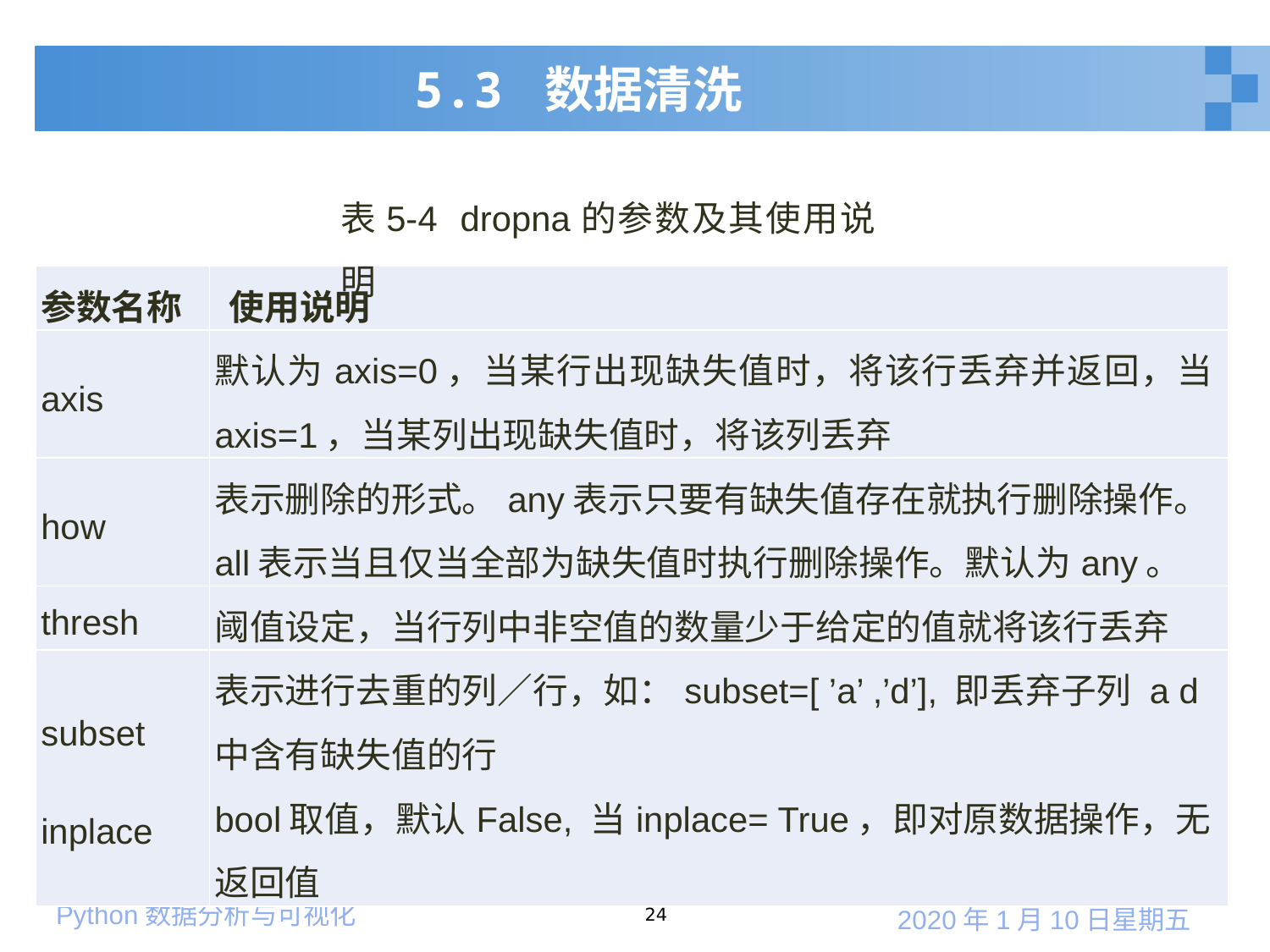

# 5.3 数据清洗
表5-4  dropna的参数及其使用说明
| 参数名称 | 使用说明 |
| --- | --- |
| axis | 默认为axis=0，当某行出现缺失值时，将该行丢弃并返回，当axis=1，当某列出现缺失值时，将该列丢弃 |
| how | 表示删除的形式。any表示只要有缺失值存在就执行删除操作。all表示当且仅当全部为缺失值时执行删除操作。默认为any。 |
| thresh | 阈值设定，当行列中非空值的数量少于给定的值就将该行丢弃 |
| subset   inplace | 表示进行去重的列∕行，如：subset=[ ’a’ ,’d’], 即丢弃子列 a d 中含有缺失值的行 bool取值，默认False, 当inplace= True，即对原数据操作，无返回值 |
24
2020年1月10日星期五